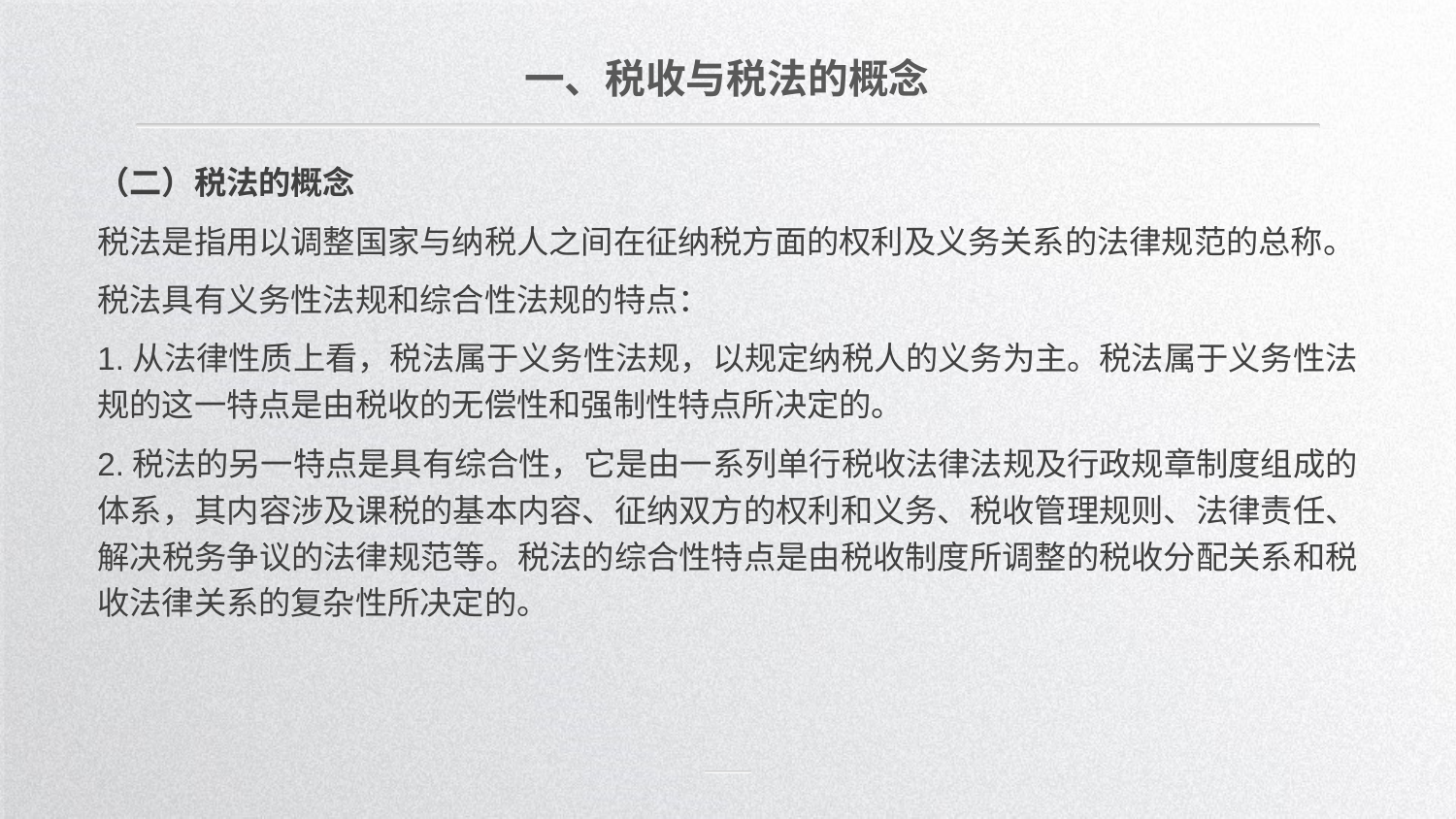

一、税收与税法的概念
（二）税法的概念
税法是指用以调整国家与纳税人之间在征纳税方面的权利及义务关系的法律规范的总称。
税法具有义务性法规和综合性法规的特点：
1.从法律性质上看，税法属于义务性法规，以规定纳税人的义务为主。税法属于义务性法规的这一特点是由税收的无偿性和强制性特点所决定的。
2.税法的另一特点是具有综合性，它是由一系列单行税收法律法规及行政规章制度组成的体系，其内容涉及课税的基本内容、征纳双方的权利和义务、税收管理规则、法律责任、解决税务争议的法律规范等。税法的综合性特点是由税收制度所调整的税收分配关系和税收法律关系的复杂性所决定的。